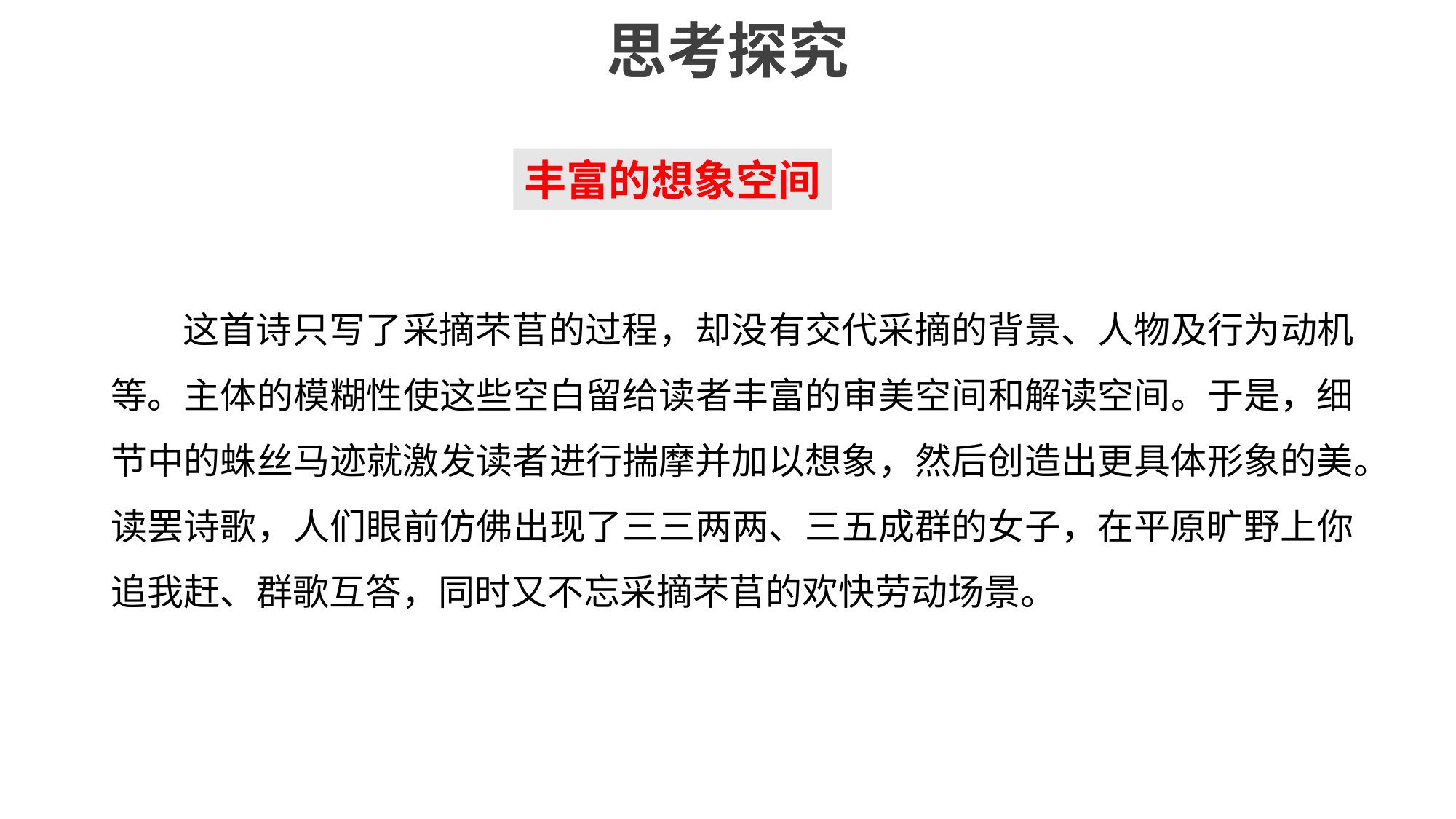

# 思考探究
丰富的想象空间
 这首诗只写了采摘芣苢的过程，却没有交代采摘的背景、人物及行为动机等。主体的模糊性使这些空白留给读者丰富的审美空间和解读空间。于是，细节中的蛛丝马迹就激发读者进行揣摩并加以想象，然后创造出更具体形象的美。读罢诗歌，人们眼前仿佛出现了三三两两、三五成群的女子，在平原旷野上你追我赶、群歌互答，同时又不忘采摘芣苢的欢快劳动场景。